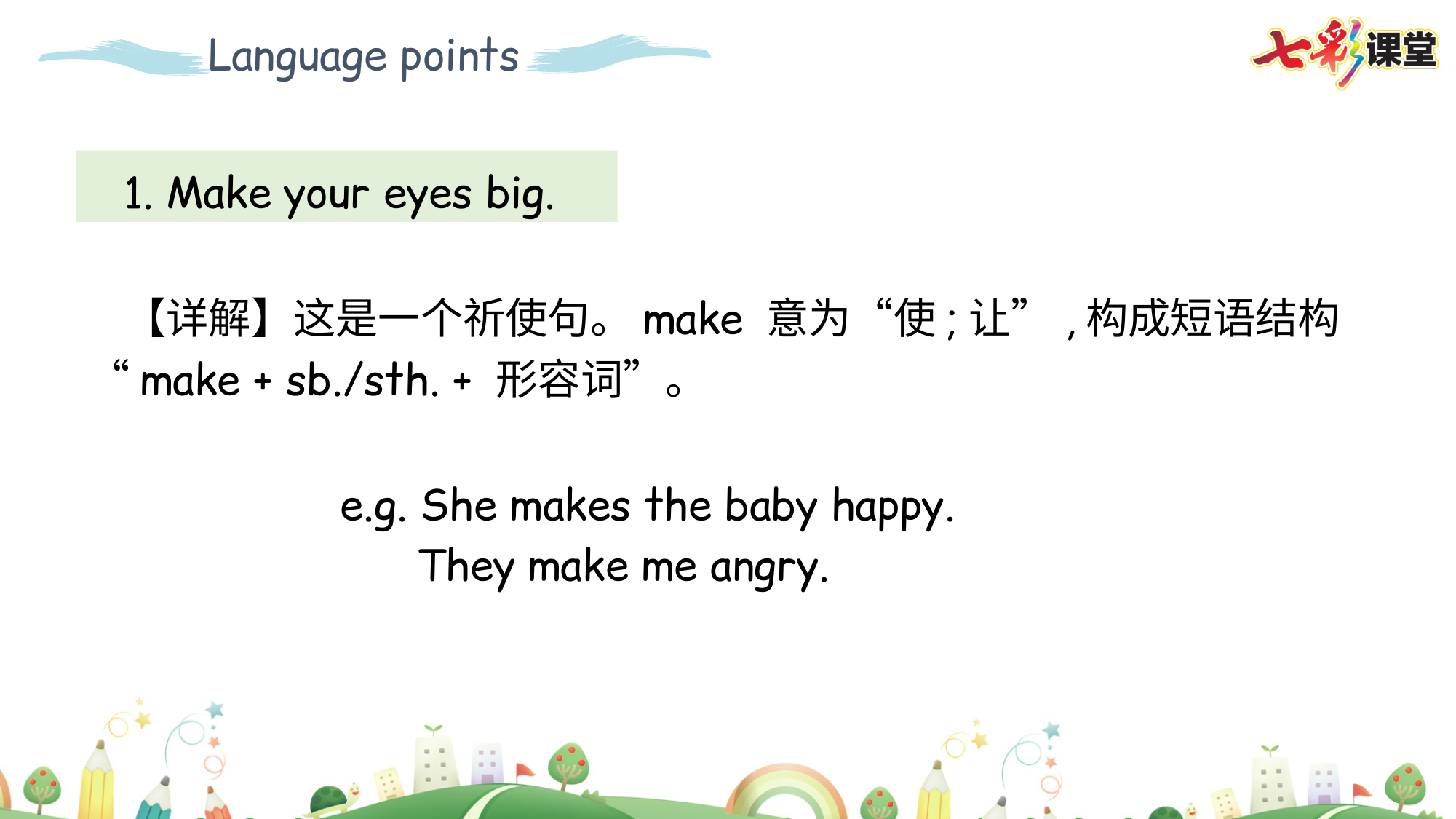

Language points

1. Make your eyes big.
【详解】这是一个祈使句。make 意为“使;让”,构成短语结构“make + sb./sth. + 形容词”。
e.g. She makes the baby happy.
      They make me angry.